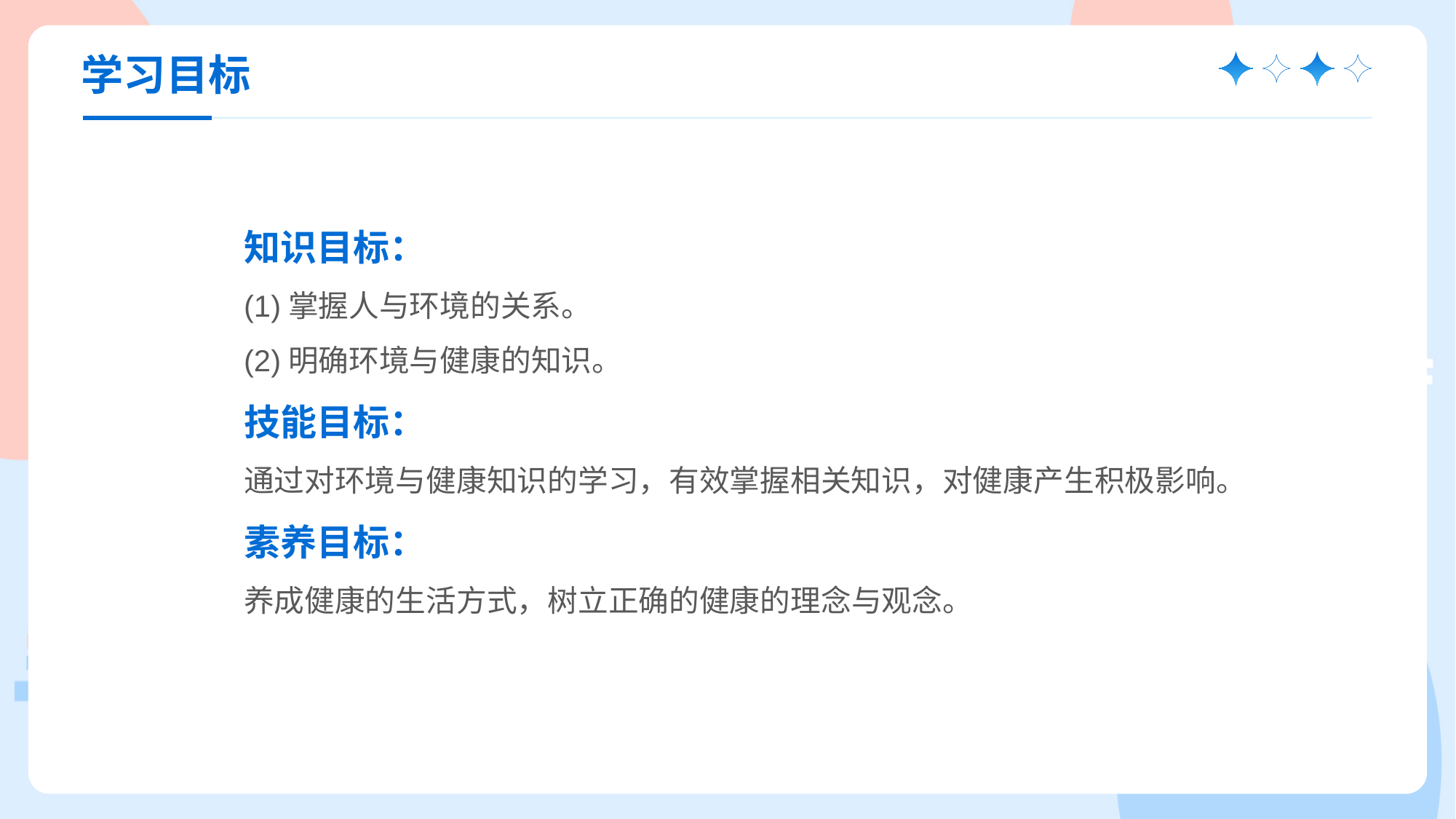

学习目标
知识目标：
(1)掌握人与环境的关系。
(2)明确环境与健康的知识。
技能目标：
通过对环境与健康知识的学习，有效掌握相关知识，对健康产生积极影响。
素养目标：
养成健康的生活方式，树立正确的健康的理念与观念。